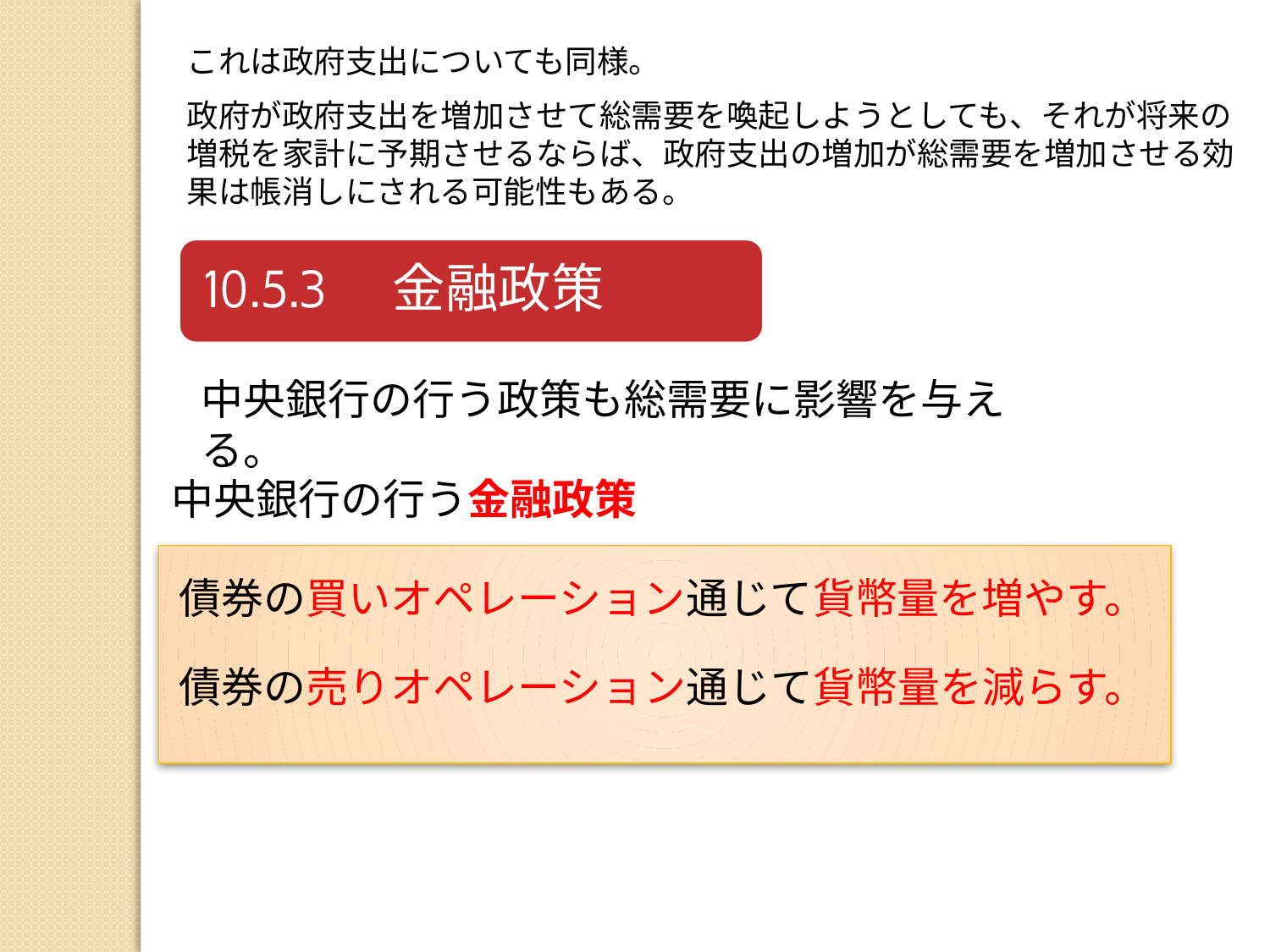

これは政府支出についても同様。
政府が政府支出を増加させて総需要を喚起しようとしても、それが将来の増税を家計に予期させるならば、政府支出の増加が総需要を増加させる効果は帳消しにされる可能性もある。

10.5.3　金融政策
中央銀行の行う政策も総需要に影響を与える。
中央銀行の行う金融政策

債券の買いオペレーション通じて貨幣量を増やす。
債券の売りオペレーション通じて貨幣量を減らす。